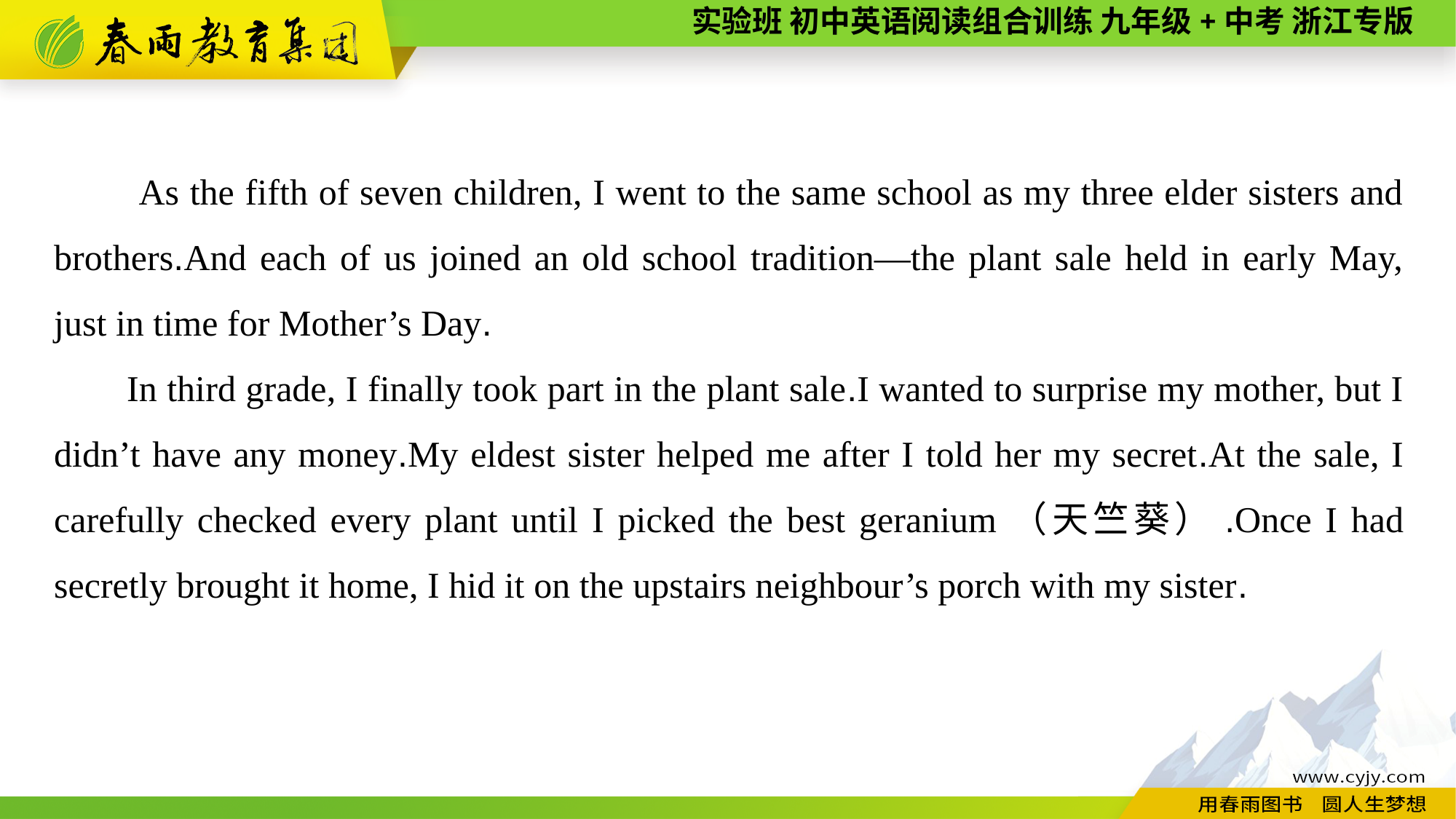

As the fifth of seven children, I went to the same school as my three elder sisters and brothers.And each of us joined an old school tradition—the plant sale held in early May, just in time for Mother’s Day.
In third grade, I finally took part in the plant sale.I wanted to surprise my mother, but I didn’t have any money.My eldest sister helped me after I told her my secret.At the sale, I carefully checked every plant until I picked the best geranium（天竺葵）.Once I had secretly brought it home, I hid it on the upstairs neighbour’s porch with my sister.